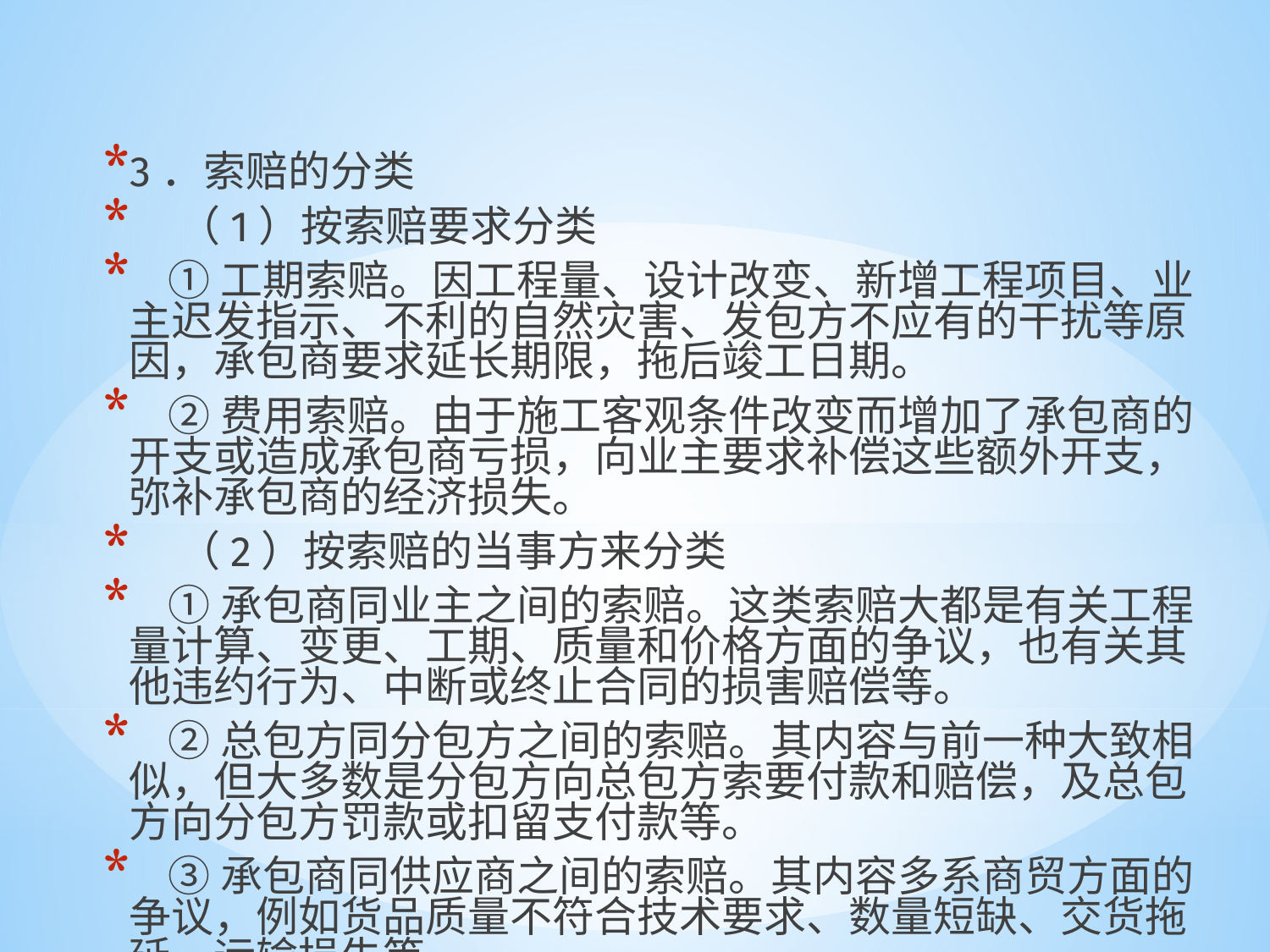

3．索赔的分类
    （1）按索赔要求分类
    ①工期索赔。因工程量、设计改变、新增工程项目、业主迟发指示、不利的自然灾害、发包方不应有的干扰等原因，承包商要求延长期限，拖后竣工日期。
    ②费用索赔。由于施工客观条件改变而增加了承包商的开支或造成承包商亏损，向业主要求补偿这些额外开支，弥补承包商的经济损失。
    （2）按索赔的当事方来分类
    ①承包商同业主之间的索赔。这类索赔大都是有关工程量计算、变更、工期、质量和价格方面的争议，也有关其他违约行为、中断或终止合同的损害赔偿等。
    ②总包方同分包方之间的索赔。其内容与前一种大致相似，但大多数是分包方向总包方索要付款和赔偿，及总包方向分包方罚款或扣留支付款等。
    ③承包商同供应商之间的索赔。其内容多系商贸方面的争议，例如货品质量不符合技术要求、数量短缺、交货拖延、运输损失等。
#